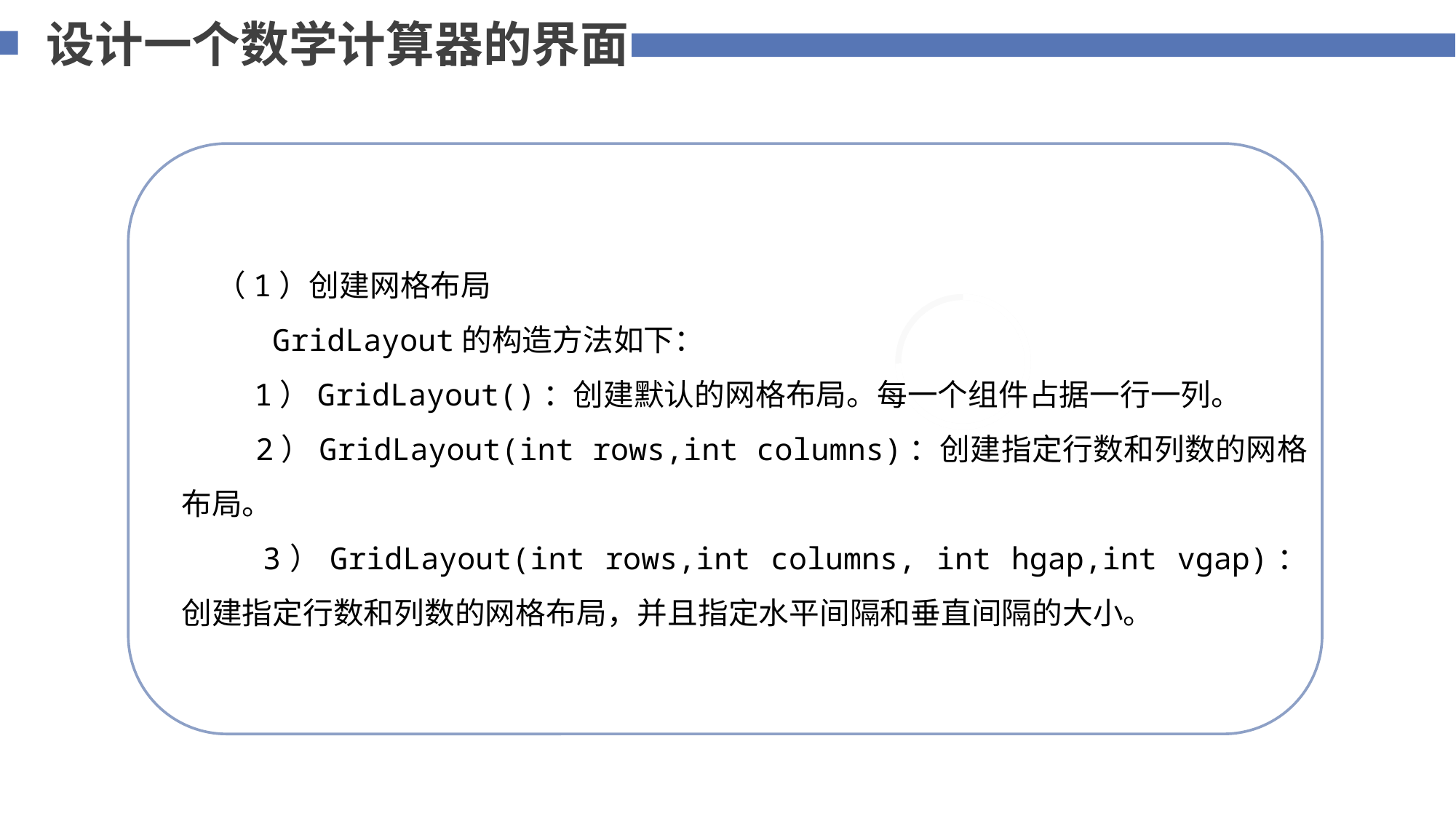

设计一个数学计算器的界面

    （1）创建网格布局
     GridLayout的构造方法如下：
    1）GridLayout()：创建默认的网格布局。每一个组件占据一行一列。
    2）GridLayout(int rows,int columns)：创建指定行数和列数的网格布局。
    3）GridLayout(int rows,int columns, int hgap,int vgap)：创建指定行数和列数的网格布局，并且指定水平间隔和垂直间隔的大小。

75%